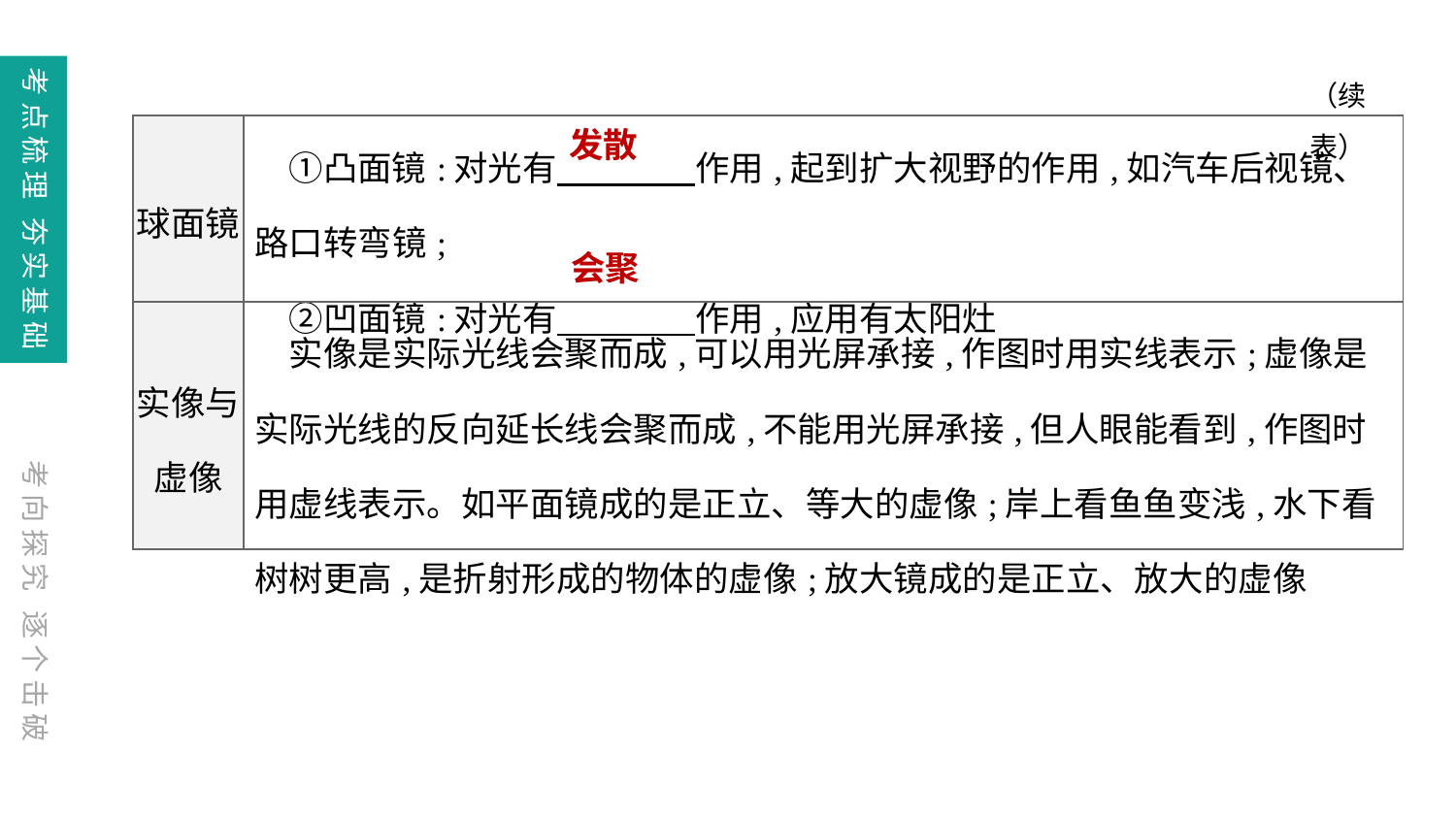

（续表）
| 球面镜 | ①凸面镜:对光有　　　　作用,起到扩大视野的作用,如汽车后视镜、路口转弯镜;  　②凹面镜:对光有　　　　作用,应用有太阳灶 |
| --- | --- |
| 实像与 虚像 | 实像是实际光线会聚而成,可以用光屏承接,作图时用实线表示;虚像是实际光线的反向延长线会聚而成,不能用光屏承接,但人眼能看到,作图时用虚线表示。如平面镜成的是正立、等大的虚像;岸上看鱼鱼变浅,水下看树树更高,是折射形成的物体的虚像;放大镜成的是正立、放大的虚像 |
发散
会聚